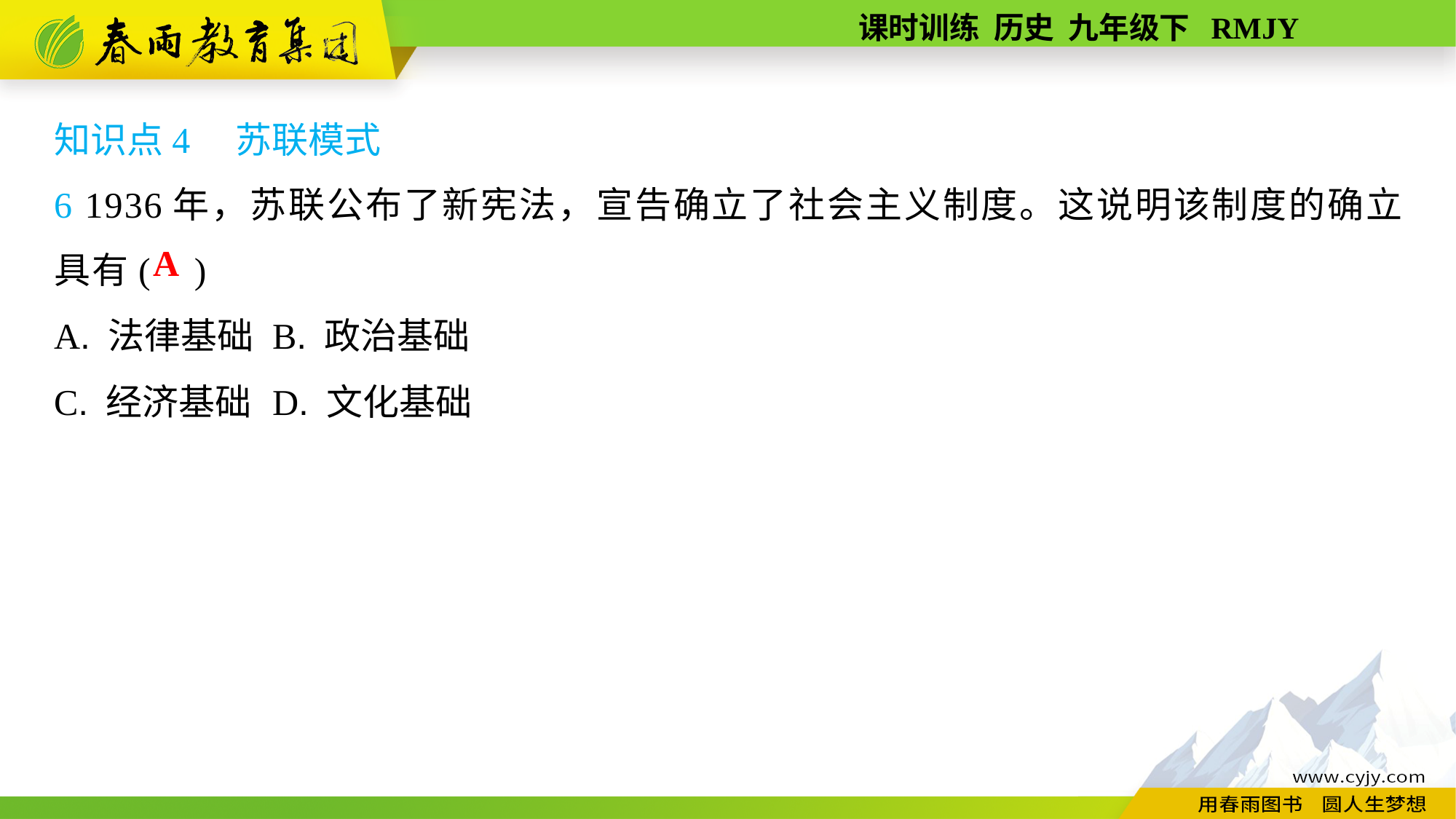

知识点4　苏联模式
6 1936年，苏联公布了新宪法，宣告确立了社会主义制度。这说明该制度的确立具有(    )
A. 法律基础	B. 政治基础
C. 经济基础	D. 文化基础
A